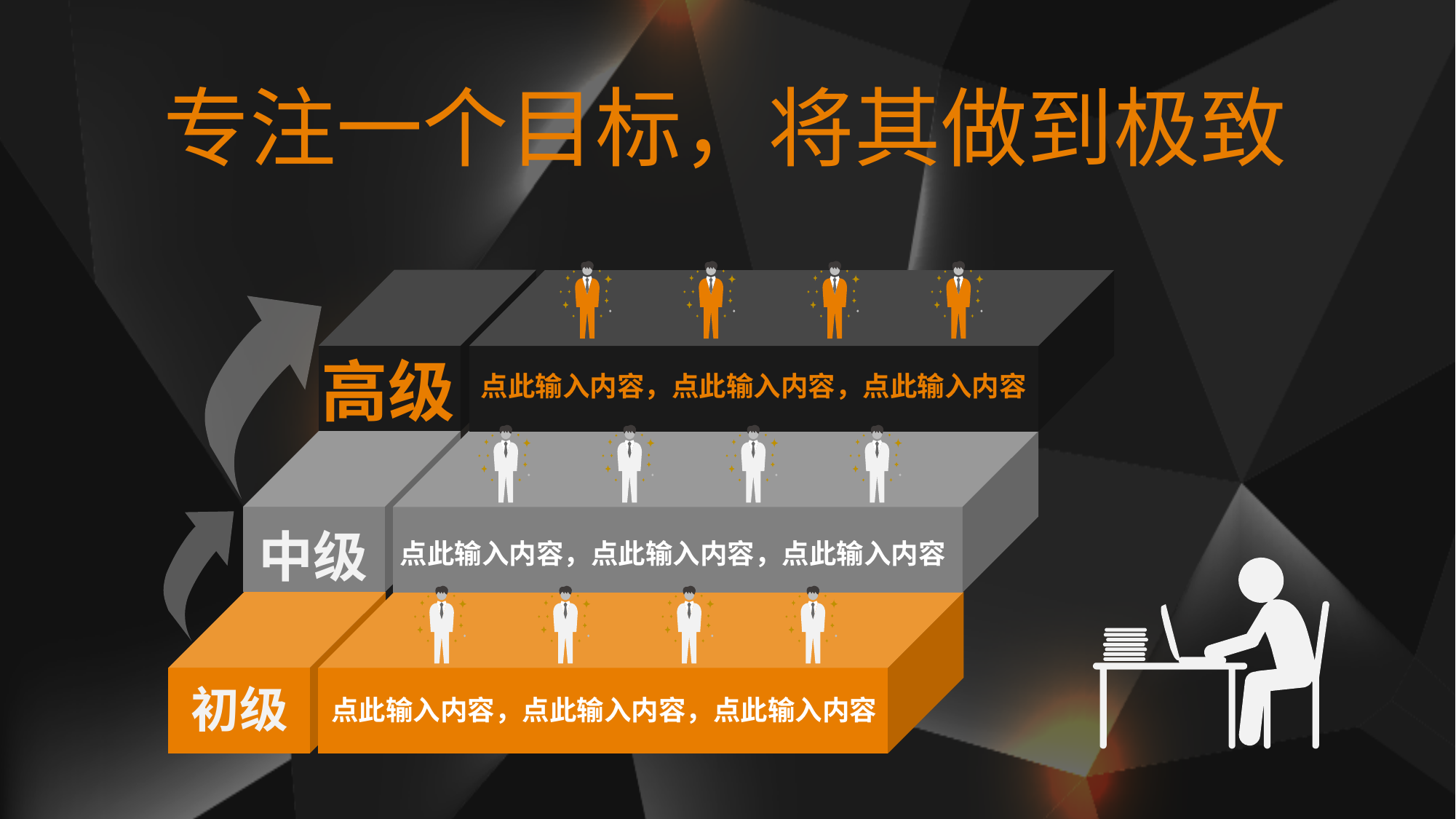

专注一个目标，将其做到极致

高级

中级

初级
点此输入内容，点此输入内容，点此输入内容

点此输入内容，点此输入内容，点此输入内容

点此输入内容，点此输入内容，点此输入内容